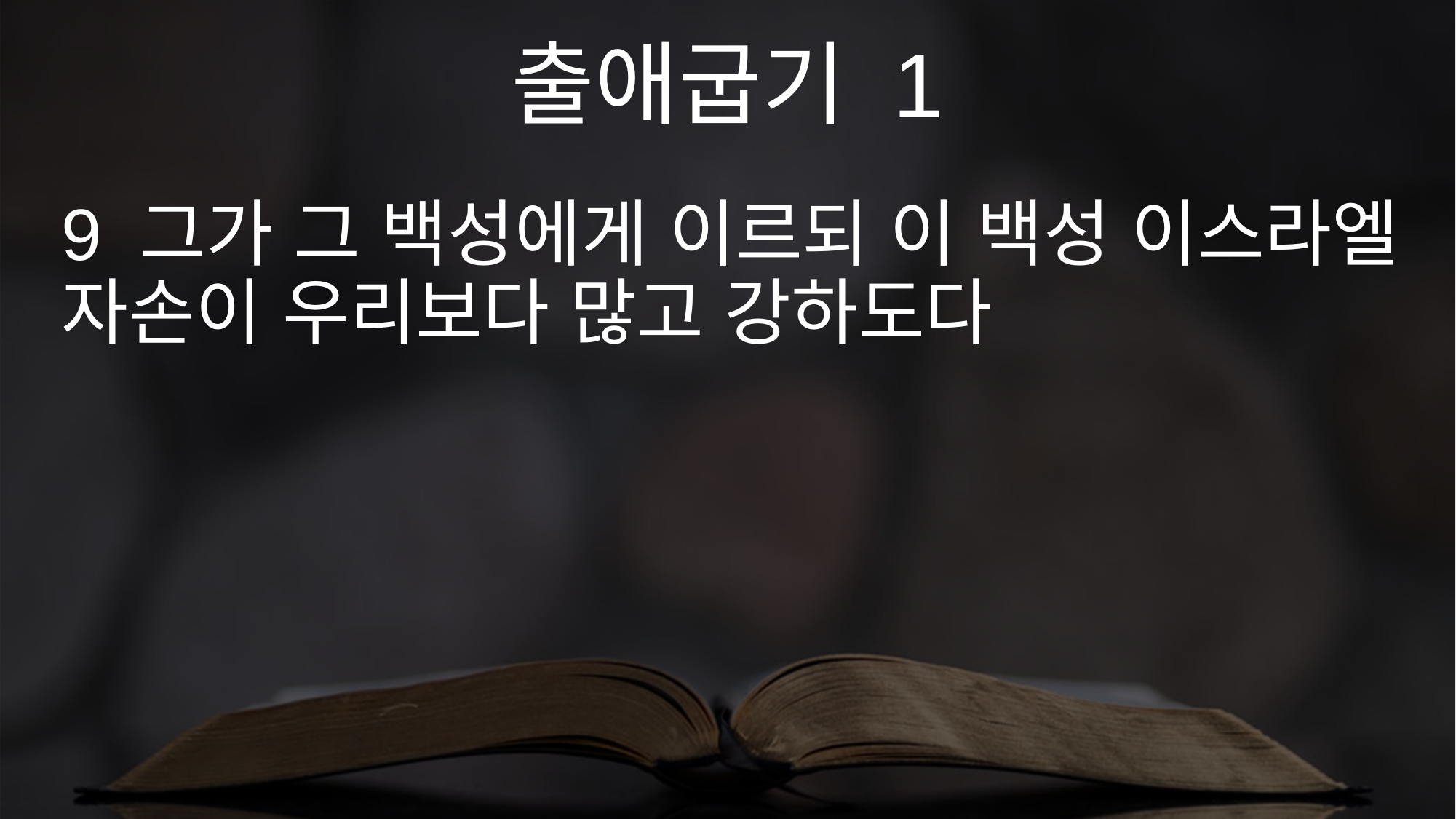

출애굽기 1
9 그가 그 백성에게 이르되 이 백성 이스라엘 자손이 우리보다 많고 강하도다